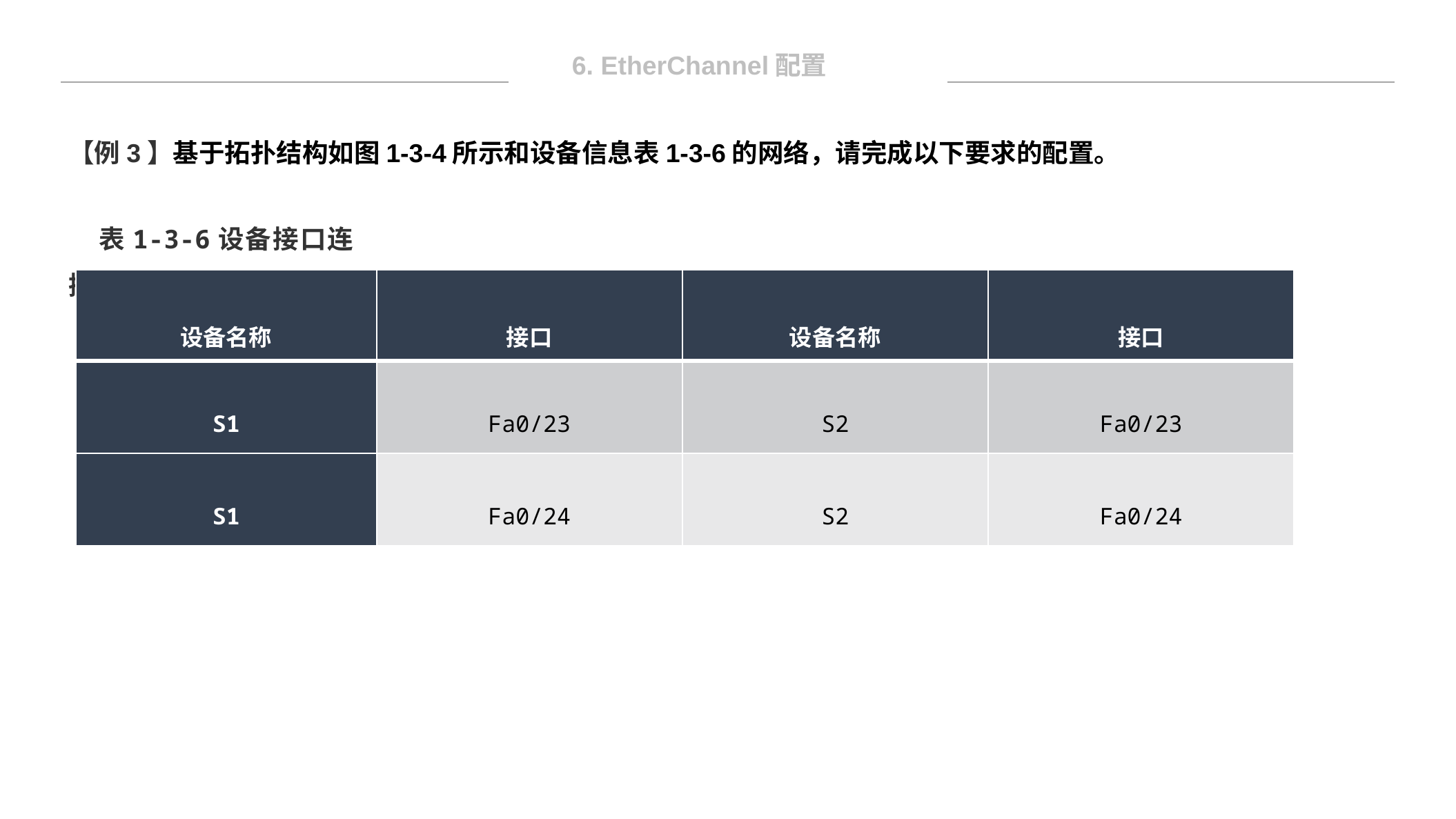

6. EtherChannel配置
【例3】基于拓扑结构如图1-3-4所示和设备信息表1-3-6的网络，请完成以下要求的配置。
表1-3-6设备接口连接表

| 设备名称 | 接口 | 设备名称 | 接口 |
| --- | --- | --- | --- |
| S1 | Fa0/23 | S2 | Fa0/23 |
| S1 | Fa0/24 | S2 | Fa0/24 |